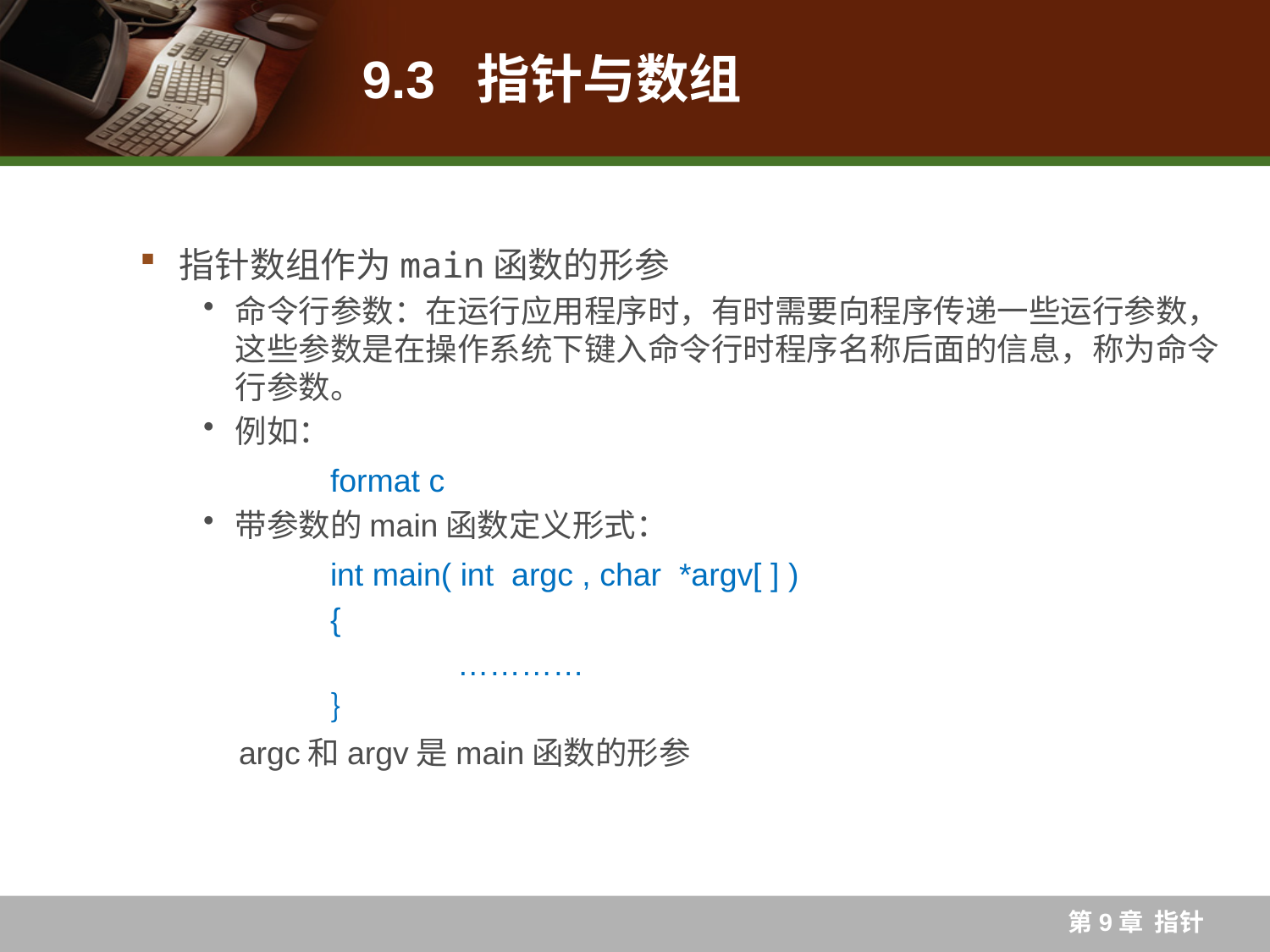

# 9.3  指针与数组
指针数组作为main函数的形参
命令行参数：在运行应用程序时，有时需要向程序传递一些运行参数，这些参数是在操作系统下键入命令行时程序名称后面的信息，称为命令行参数。
例如：
	format c
带参数的main函数定义形式：
	int main( int  argc , char  *argv[ ] )
    	{
		…………
　　	｝
    argc和argv是main函数的形参
第9章  指针